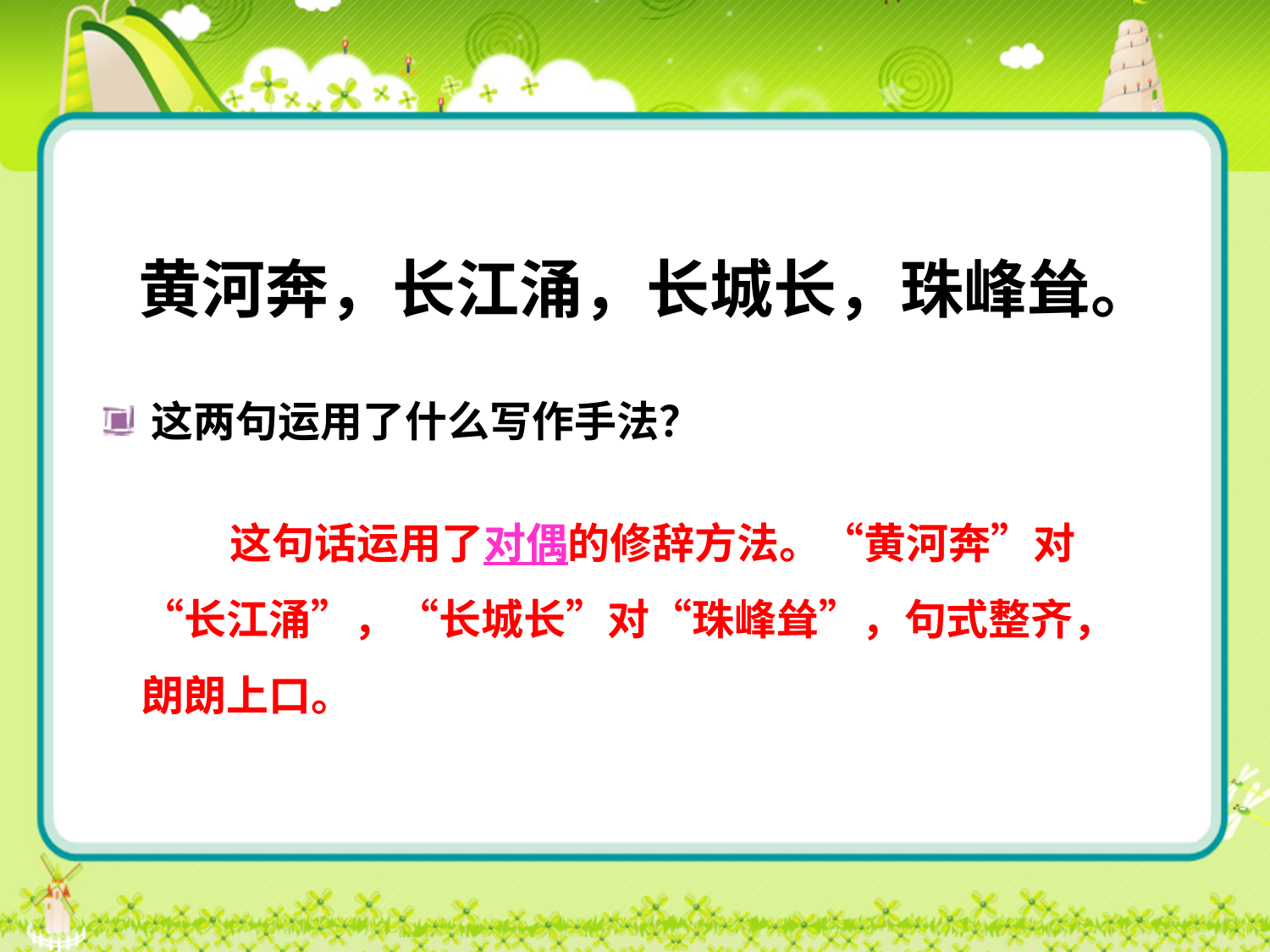

黄河奔，长江涌，长城长，珠峰耸。

这两句运用了什么写作手法？
这句话运用了对偶的修辞方法。“黄河奔”对“长江涌”，“长城长”对“珠峰耸”，句式整齐，朗朗上口。